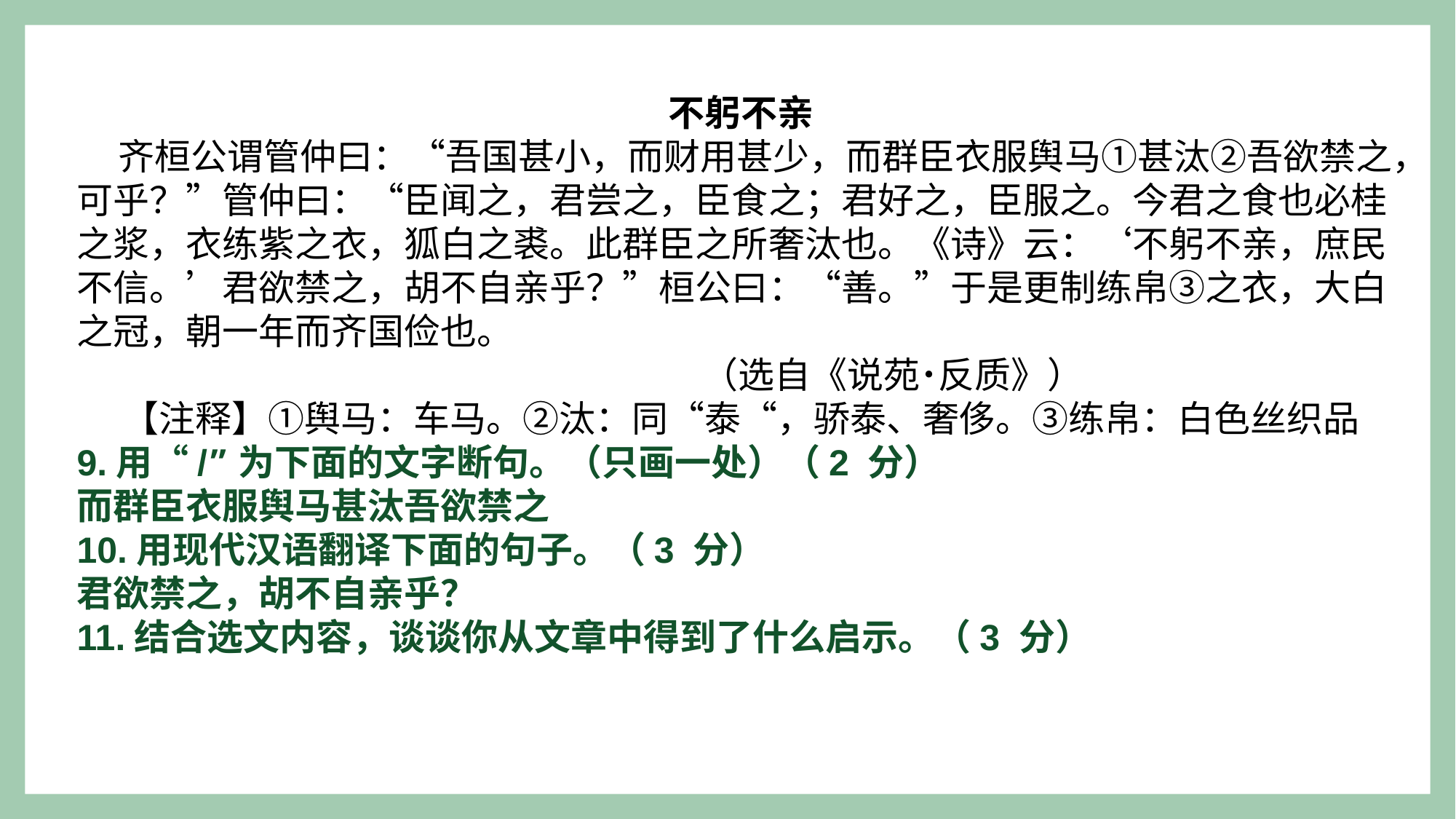

不躬不亲
    齐桓公谓管仲曰：“吾国甚小，而财用甚少，而群臣衣服舆马①甚汰②吾欲禁之，可乎？”管仲曰：“臣闻之，君尝之，臣食之；君好之，臣服之。今君之食也必桂之浆，衣练紫之衣，狐白之裘。此群臣之所奢汰也。《诗》云：‘不躬不亲，庶民不信。’君欲禁之，胡不自亲乎？”桓公曰：“善。”于是更制练帛③之衣，大白之冠，朝一年而齐国俭也。
                                    （选自《说苑˙反质》）
【注释】①舆马：车马。②汰：同“泰“，骄泰、奢侈。③练帛：白色丝织品
9.用“/”为下面的文字断句。（只画一处）（2 分）
而群臣衣服舆马甚汰吾欲禁之
10.用现代汉语翻译下面的句子。（3 分）
君欲禁之，胡不自亲乎？
11.结合选文内容，谈谈你从文章中得到了什么启示。（3 分）